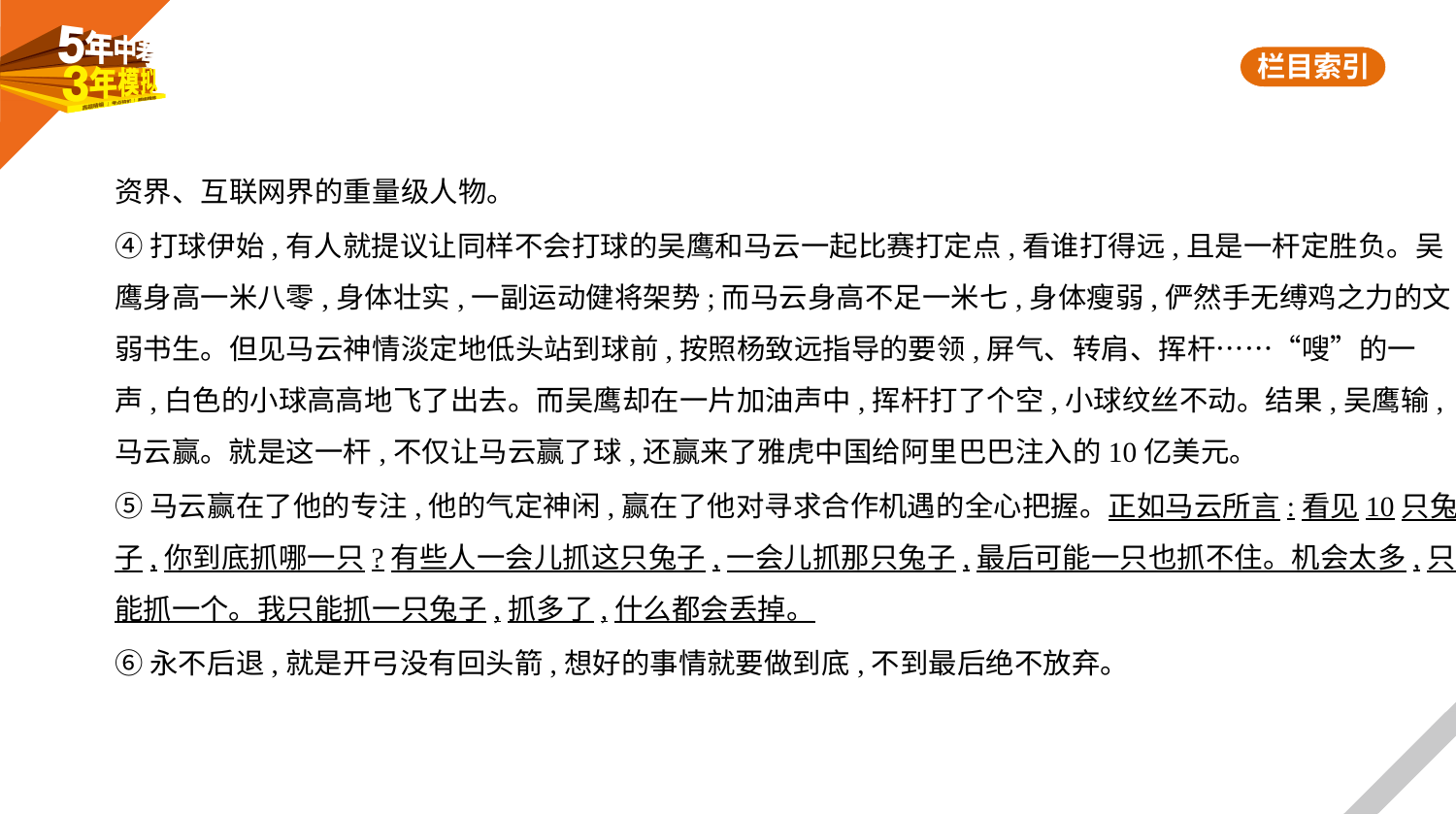

资界、互联网界的重量级人物。
④打球伊始,有人就提议让同样不会打球的吴鹰和马云一起比赛打定点,看谁打得远,且是一杆定胜负。吴
鹰身高一米八零,身体壮实,一副运动健将架势;而马云身高不足一米七,身体瘦弱,俨然手无缚鸡之力的文
弱书生。但见马云神情淡定地低头站到球前,按照杨致远指导的要领,屏气、转肩、挥杆……“嗖”的一
声,白色的小球高高地飞了出去。而吴鹰却在一片加油声中,挥杆打了个空,小球纹丝不动。结果,吴鹰输,
马云赢。就是这一杆,不仅让马云赢了球,还赢来了雅虎中国给阿里巴巴注入的10亿美元。
⑤马云赢在了他的专注,他的气定神闲,赢在了他对寻求合作机遇的全心把握。正如马云所言:看见10只兔
子,你到底抓哪一只?有些人一会儿抓这只兔子,一会儿抓那只兔子,最后可能一只也抓不住。机会太多,只
能抓一个。我只能抓一只兔子,抓多了,什么都会丢掉。
⑥永不后退,就是开弓没有回头箭,想好的事情就要做到底,不到最后绝不放弃。